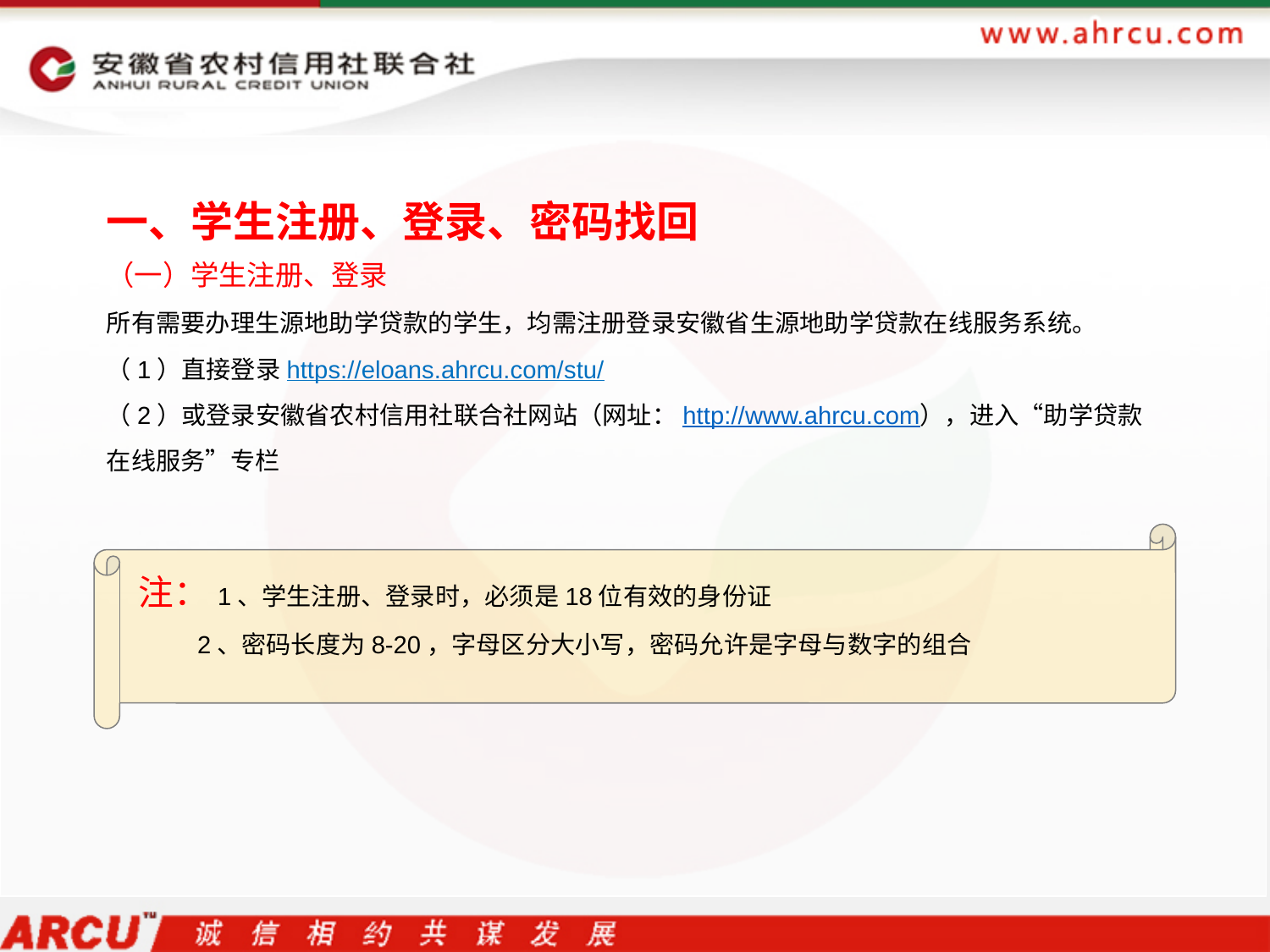

一、学生注册、登录、密码找回
（一）学生注册、登录
所有需要办理生源地助学贷款的学生，均需注册登录安徽省生源地助学贷款在线服务系统。
（1）直接登录https://eloans.ahrcu.com/stu/
（2）或登录安徽省农村信用社联合社网站（网址：http://www.ahrcu.com），进入“助学贷款在线服务”专栏

   注：1、学生注册、登录时，必须是18位有效的身份证
             2、密码长度为8-20，字母区分大小写，密码允许是字母与数字的组合